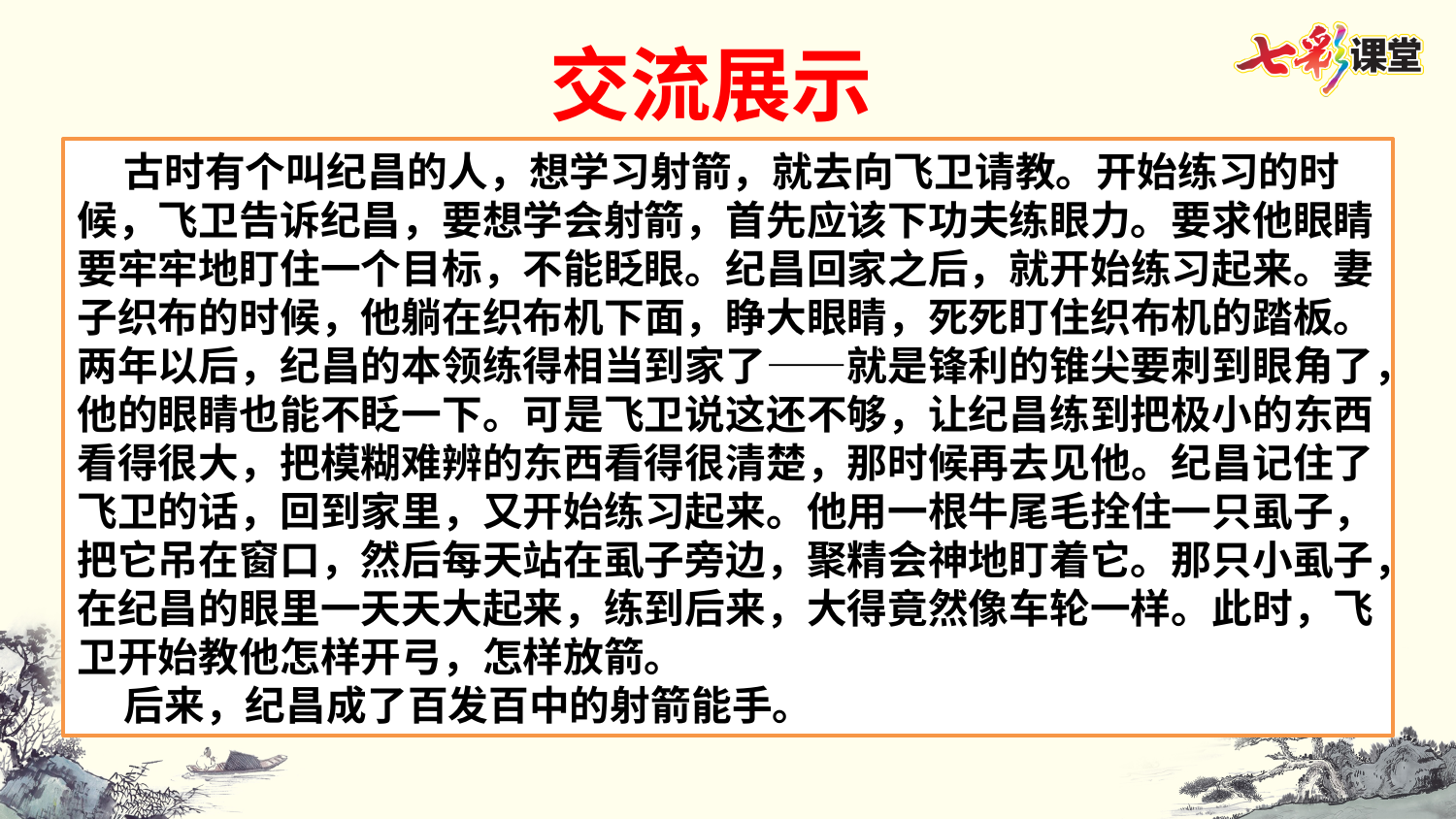

交流展示
    古时有个叫纪昌的人，想学习射箭，就去向飞卫请教。开始练习的时候，飞卫告诉纪昌，要想学会射箭，首先应该下功夫练眼力。要求他眼睛要牢牢地盯住一个目标，不能眨眼。纪昌回家之后，就开始练习起来。妻子织布的时候，他躺在织布机下面，睁大眼睛，死死盯住织布机的踏板。两年以后，纪昌的本领练得相当到家了——就是锋利的锥尖要刺到眼角了，他的眼睛也能不眨一下。可是飞卫说这还不够，让纪昌练到把极小的东西看得很大，把模糊难辨的东西看得很清楚，那时候再去见他。纪昌记住了飞卫的话，回到家里，又开始练习起来。他用一根牛尾毛拴住一只虱子，把它吊在窗口，然后每天站在虱子旁边，聚精会神地盯着它。那只小虱子，在纪昌的眼里一天天大起来，练到后来，大得竟然像车轮一样。此时，飞卫开始教他怎样开弓，怎样放箭。
    后来，纪昌成了百发百中的射箭能手。